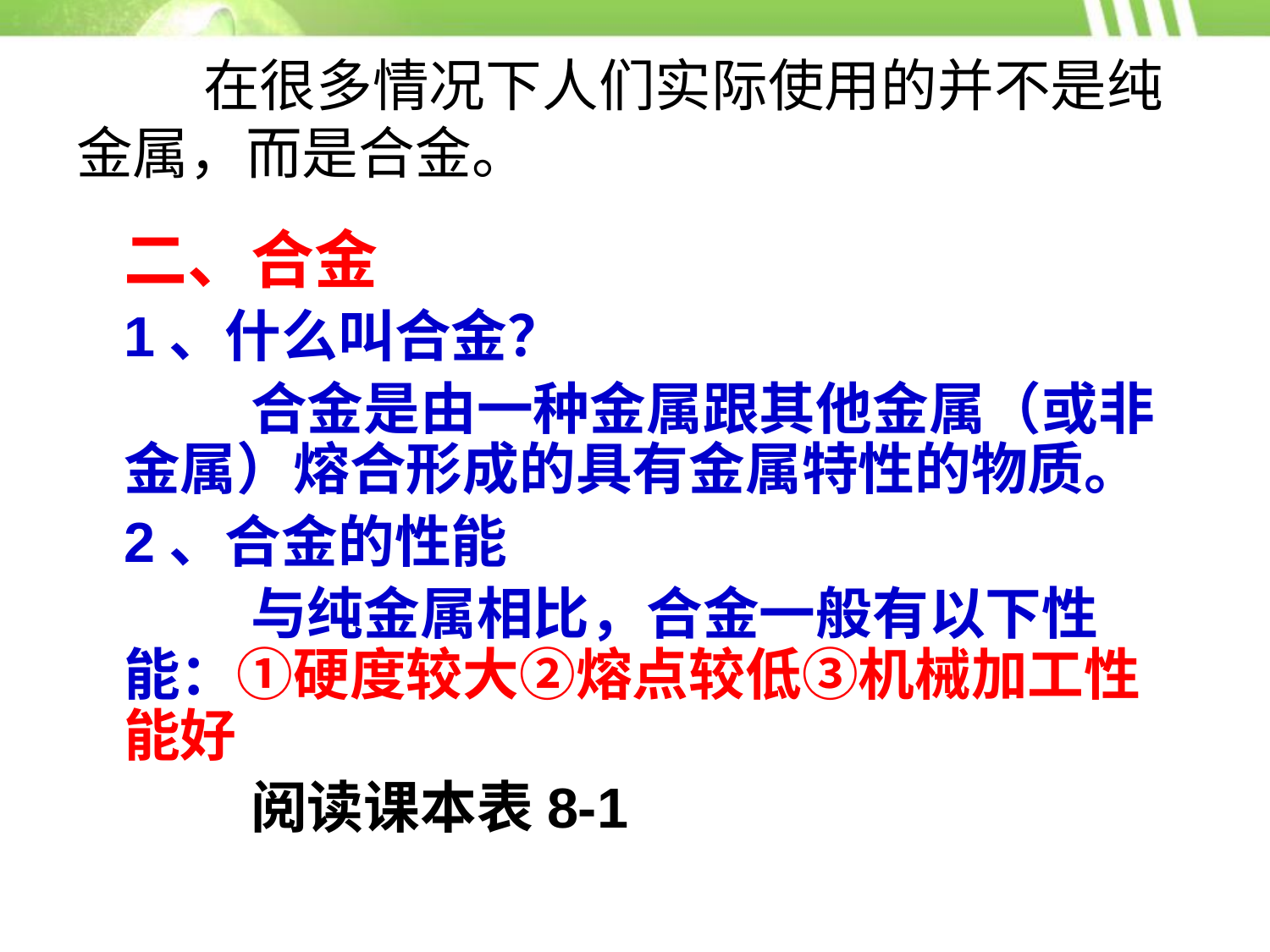

# 在很多情况下人们实际使用的并不是纯金属，而是合金。
	二、合金
	1、什么叫合金？
		合金是由一种金属跟其他金属（或非金属）熔合形成的具有金属特性的物质。
	2、合金的性能
		与纯金属相比，合金一般有以下性能：①硬度较大②熔点较低③机械加工性能好
		阅读课本表8-1